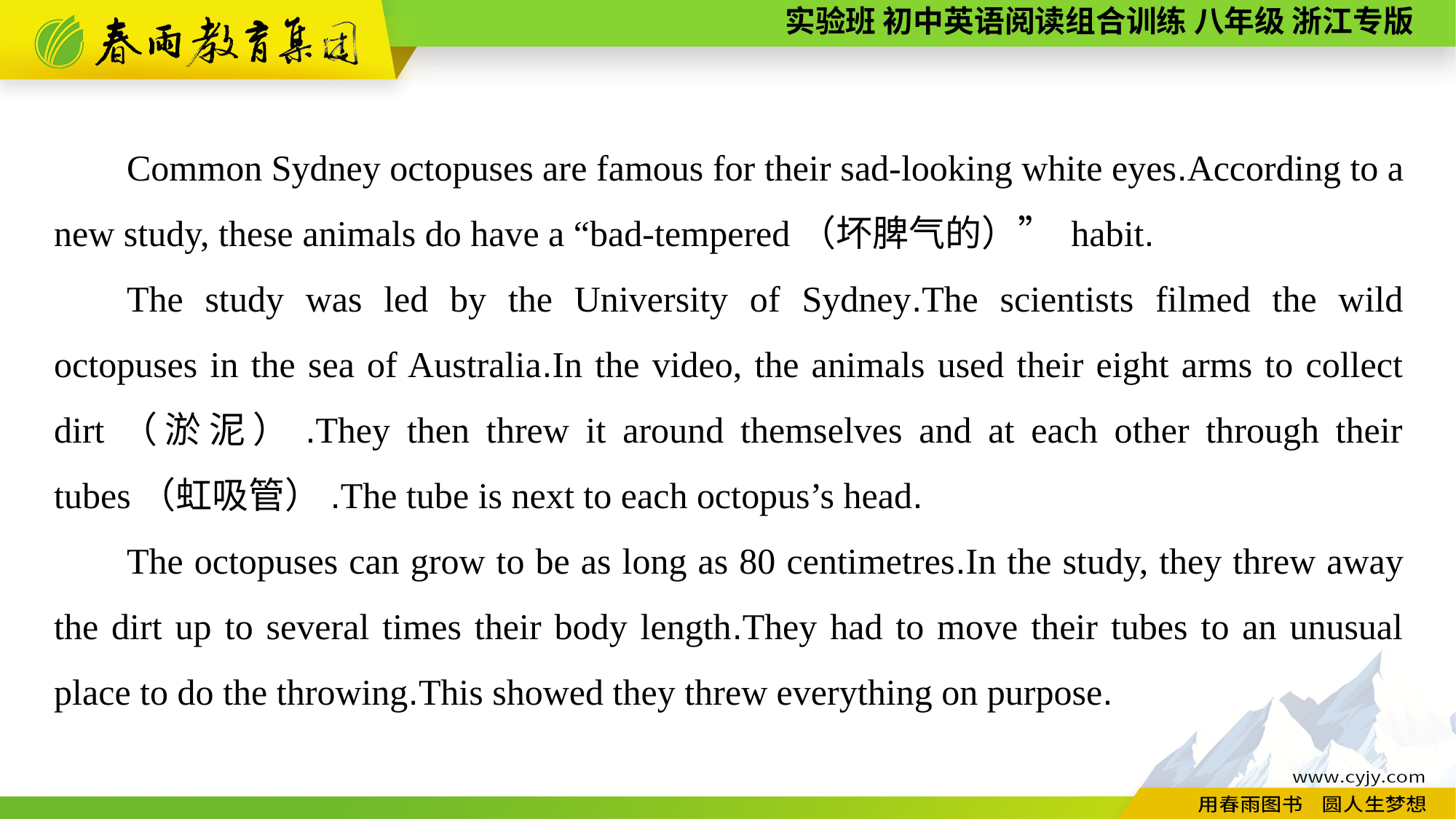

Common Sydney octopuses are famous for their sad-looking white eyes.According to a new study, these animals do have a “bad-tempered（坏脾气的）” habit.
The study was led by the University of Sydney.The scientists filmed the wild octopuses in the sea of Australia.In the video, the animals used their eight arms to collect dirt（淤泥）.They then threw it around themselves and at each other through their tubes（虹吸管）.The tube is next to each octopus’s head.
The octopuses can grow to be as long as 80 centimetres.In the study, they threw away the dirt up to several times their body length.They had to move their tubes to an unusual place to do the throwing.This showed they threw everything on purpose.